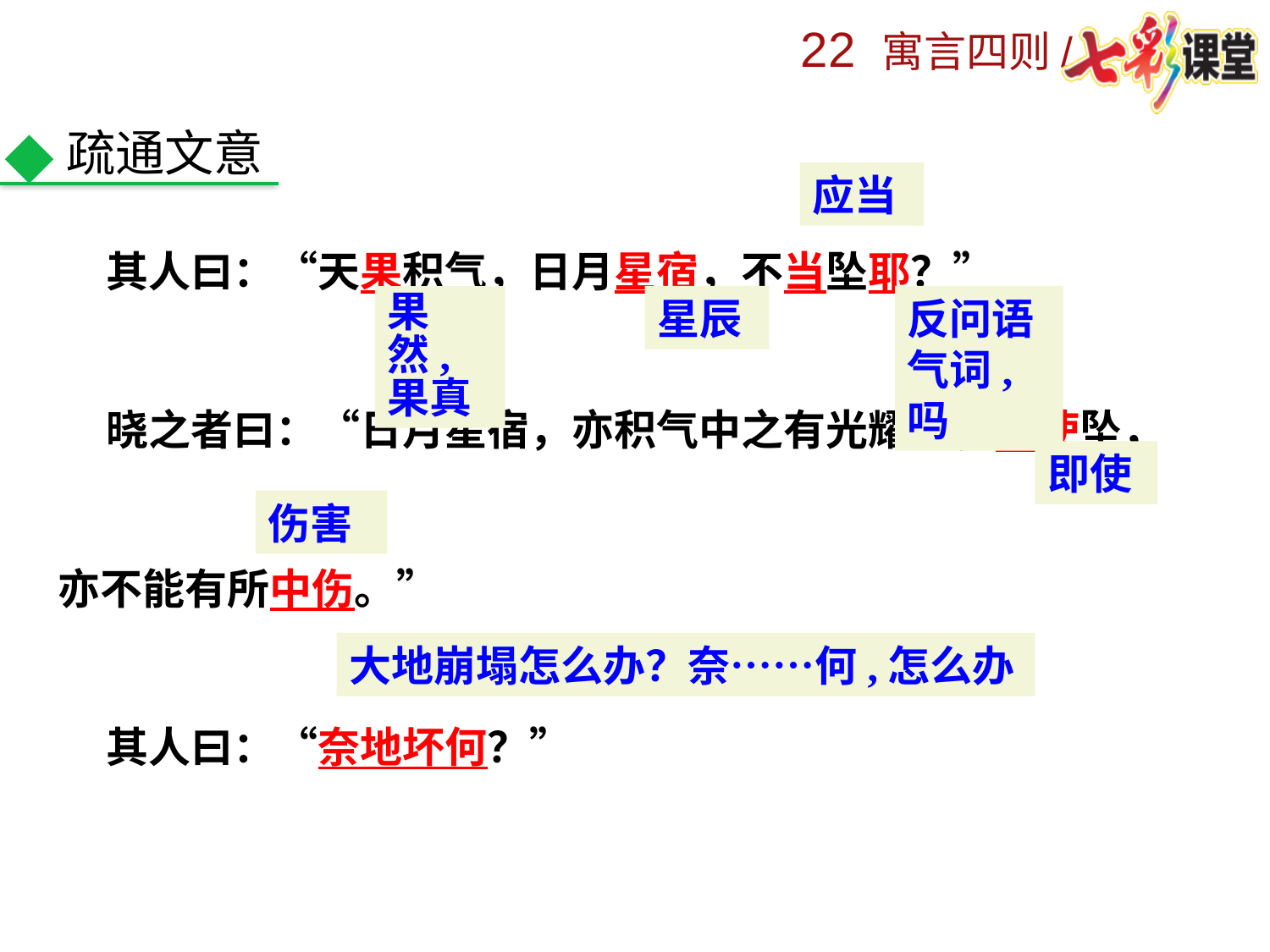

疏通文意

    其人曰：“天果积气，日月星宿，不当坠耶？”
    晓之者曰：“日月星宿，亦积气中之有光耀者，只使坠，
亦不能有所中伤。”
    其人曰：“奈地坏何？”
应当
果然,果真
星辰
反问语气词,吗
即使
伤害
大地崩塌怎么办？奈……何,怎么办